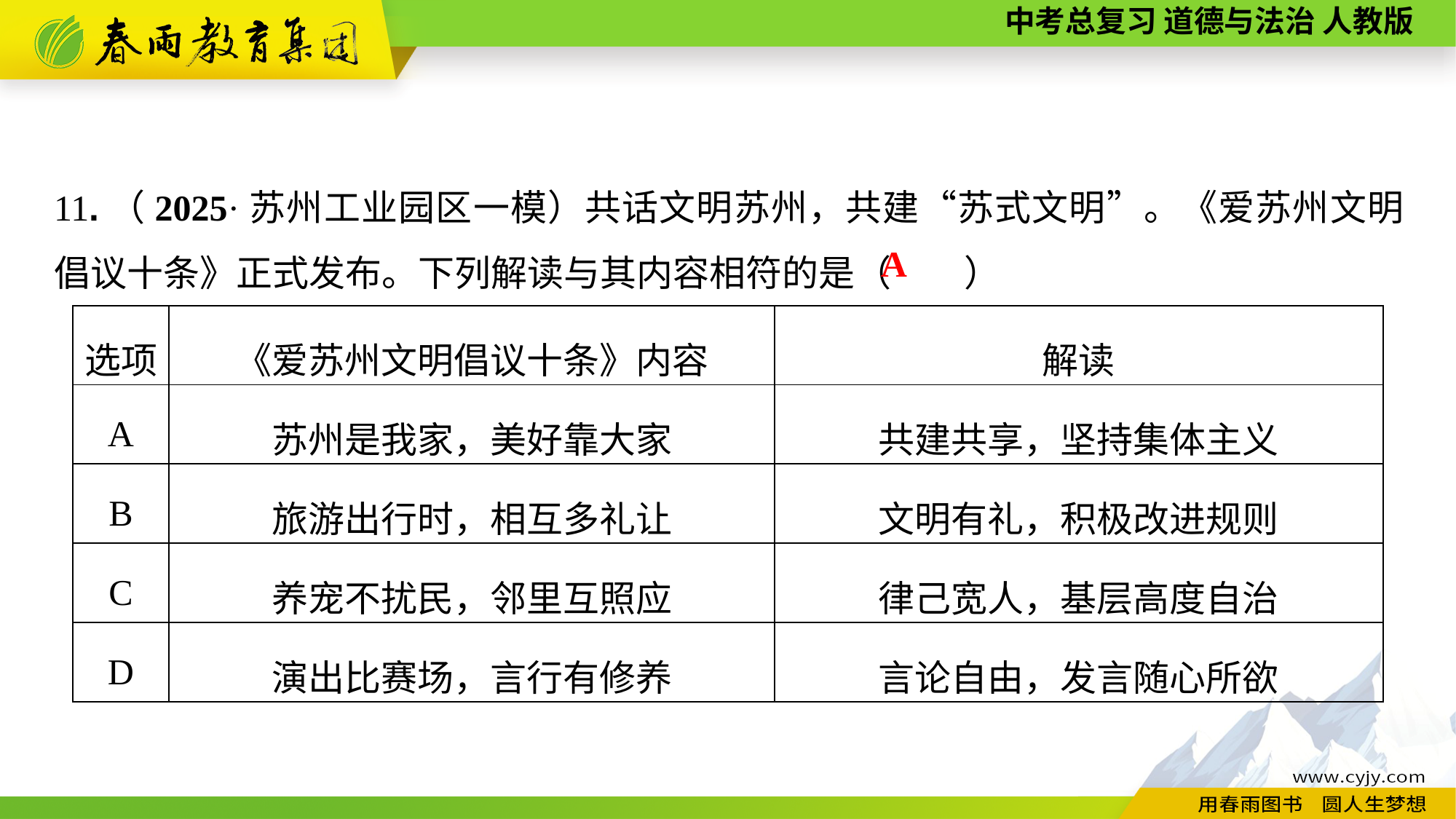

11.（2025·苏州工业园区一模）共话文明苏州，共建“苏式文明”。《爱苏州文明倡议十条》正式发布。下列解读与其内容相符的是（　　）
A
| 选项 | 《爱苏州文明倡议十条》内容 | 解读 |
| --- | --- | --- |
| A | 苏州是我家，美好靠大家 | 共建共享，坚持集体主义 |
| B | 旅游出行时，相互多礼让 | 文明有礼，积极改进规则 |
| C | 养宠不扰民，邻里互照应 | 律己宽人，基层高度自治 |
| D | 演出比赛场，言行有修养 | 言论自由，发言随心所欲 |